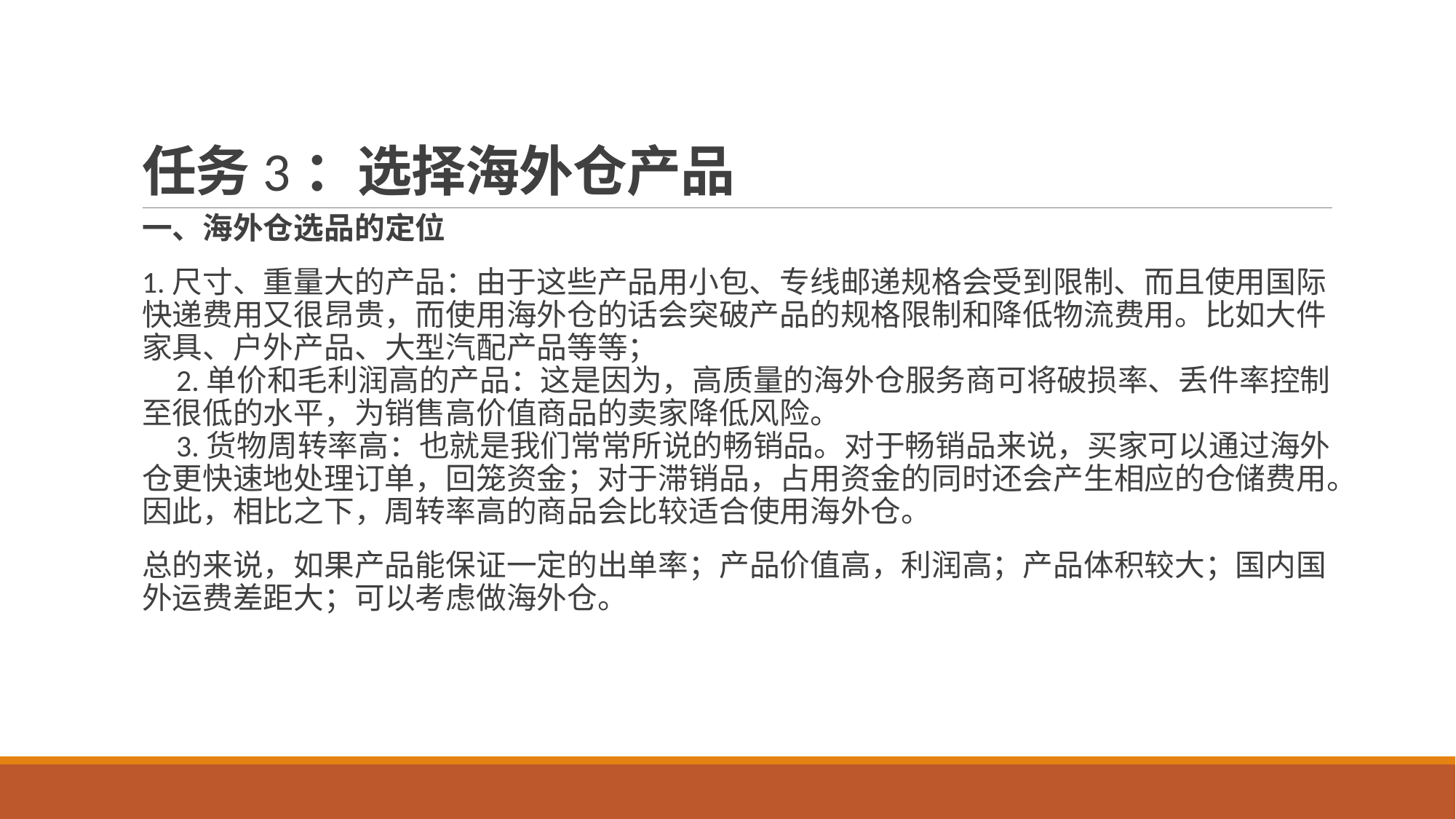

# 任务3：选择海外仓产品
一、海外仓选品的定位
1.尺寸、重量大的产品：由于这些产品用小包、专线邮递规格会受到限制、而且使用国际快递费用又很昂贵，而使用海外仓的话会突破产品的规格限制和降低物流费用。比如大件家具、户外产品、大型汽配产品等等；
    2.单价和毛利润高的产品：这是因为，高质量的海外仓服务商可将破损率、丢件率控制至很低的水平，为销售高价值商品的卖家降低风险。
    3.货物周转率高：也就是我们常常所说的畅销品。对于畅销品来说，买家可以通过海外仓更快速地处理订单，回笼资金；对于滞销品，占用资金的同时还会产生相应的仓储费用。因此，相比之下，周转率高的商品会比较适合使用海外仓。
总的来说，如果产品能保证一定的出单率；产品价值高，利润高；产品体积较大；国内国外运费差距大；可以考虑做海外仓。